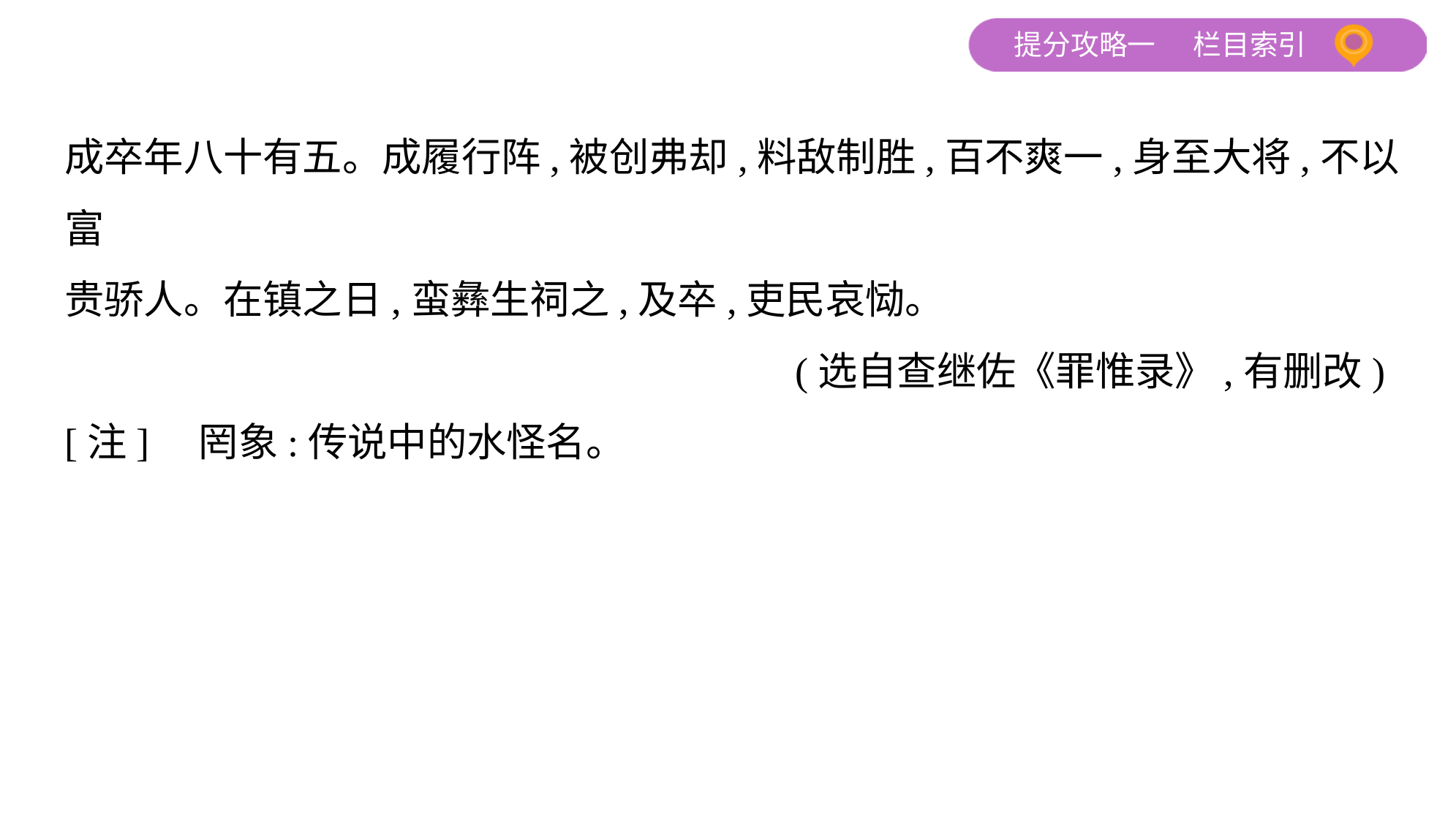

成卒年八十有五。成履行阵,被创弗却,料敌制胜,百不爽一,身至大将,不以富
贵骄人。在镇之日,蛮彝生祠之,及卒,吏民哀恸。
                                                                          (选自查继佐《罪惟录》,有删改)
[注]　罔象:传说中的水怪名。